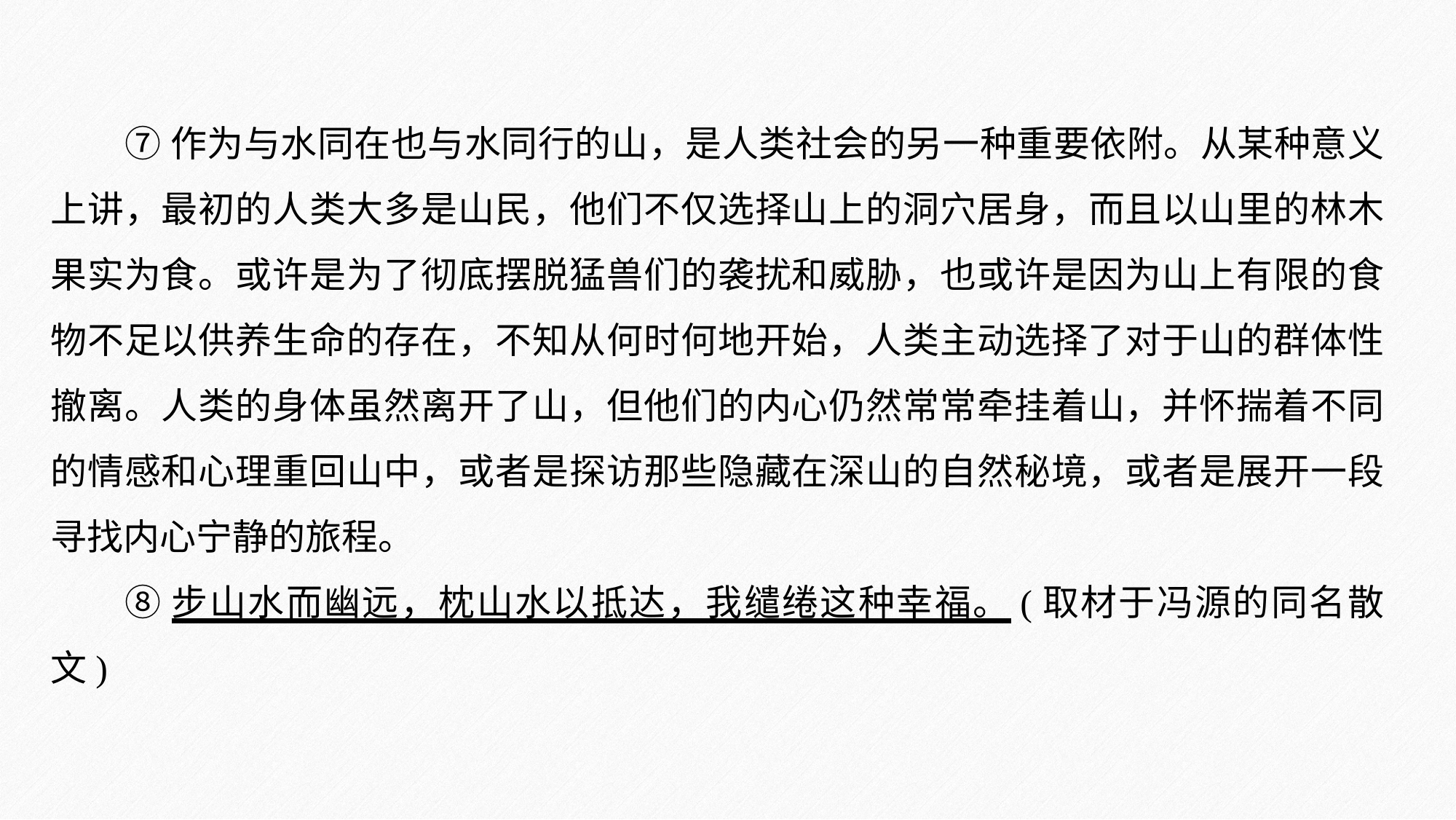

⑦作为与水同在也与水同行的山，是人类社会的另一种重要依附。从某种意义上讲，最初的人类大多是山民，他们不仅选择山上的洞穴居身，而且以山里的林木果实为食。或许是为了彻底摆脱猛兽们的袭扰和威胁，也或许是因为山上有限的食物不足以供养生命的存在，不知从何时何地开始，人类主动选择了对于山的群体性撤离。人类的身体虽然离开了山，但他们的内心仍然常常牵挂着山，并怀揣着不同的情感和心理重回山中，或者是探访那些隐藏在深山的自然秘境，或者是展开一段寻找内心宁静的旅程。
⑧步山水而幽远，枕山水以抵达，我缱绻这种幸福。(取材于冯源的同名散文)